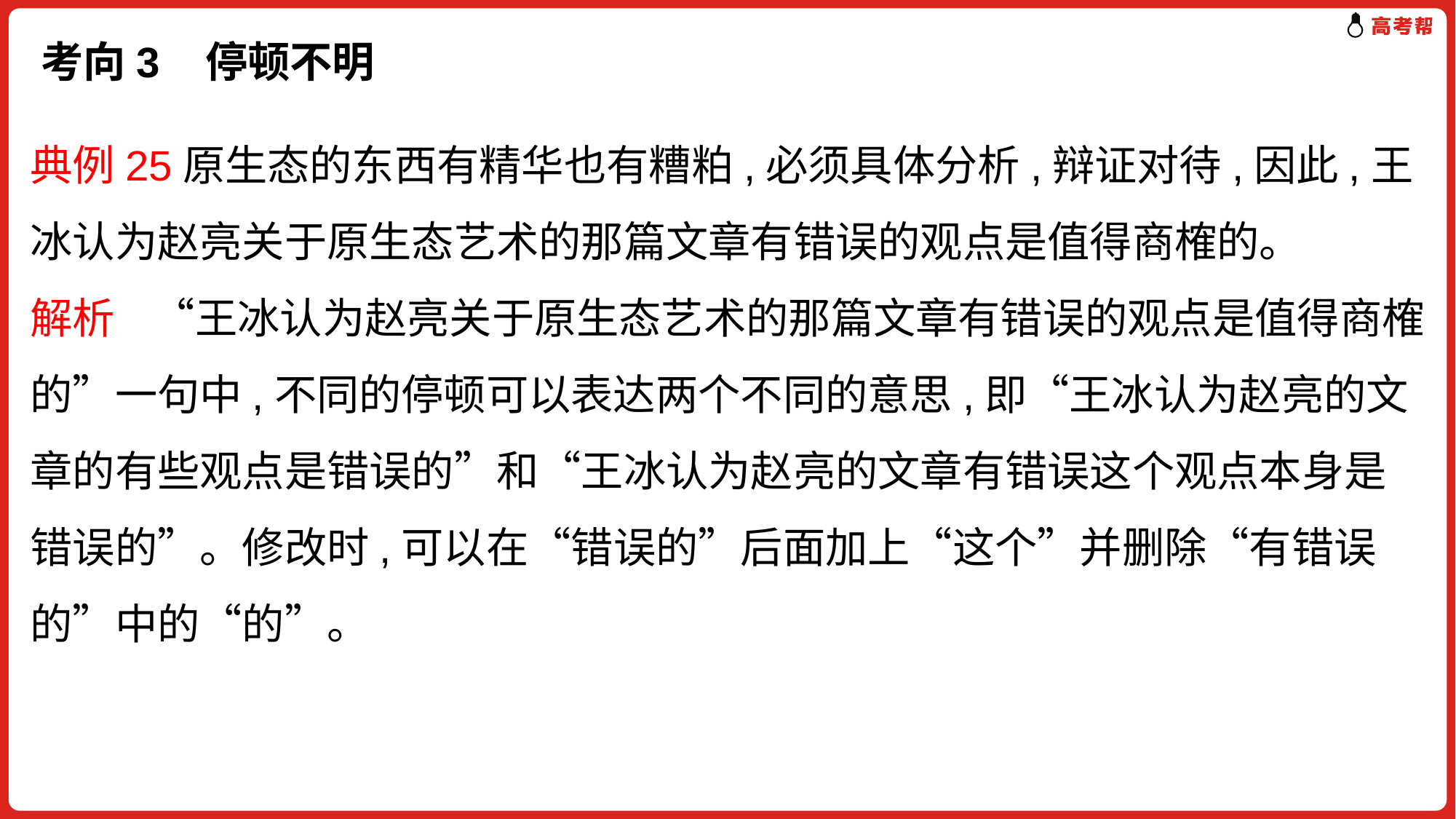

# 考向3   停顿不明
典例25原生态的东西有精华也有糟粕,必须具体分析,辩证对待,因此,王冰认为赵亮关于原生态艺术的那篇文章有错误的观点是值得商榷的。
解析    “王冰认为赵亮关于原生态艺术的那篇文章有错误的观点是值得商榷的”一句中,不同的停顿可以表达两个不同的意思,即“王冰认为赵亮的文章的有些观点是错误的”和“王冰认为赵亮的文章有错误这个观点本身是错误的”。修改时,可以在“错误的”后面加上“这个”并删除“有错误的”中的“的”。